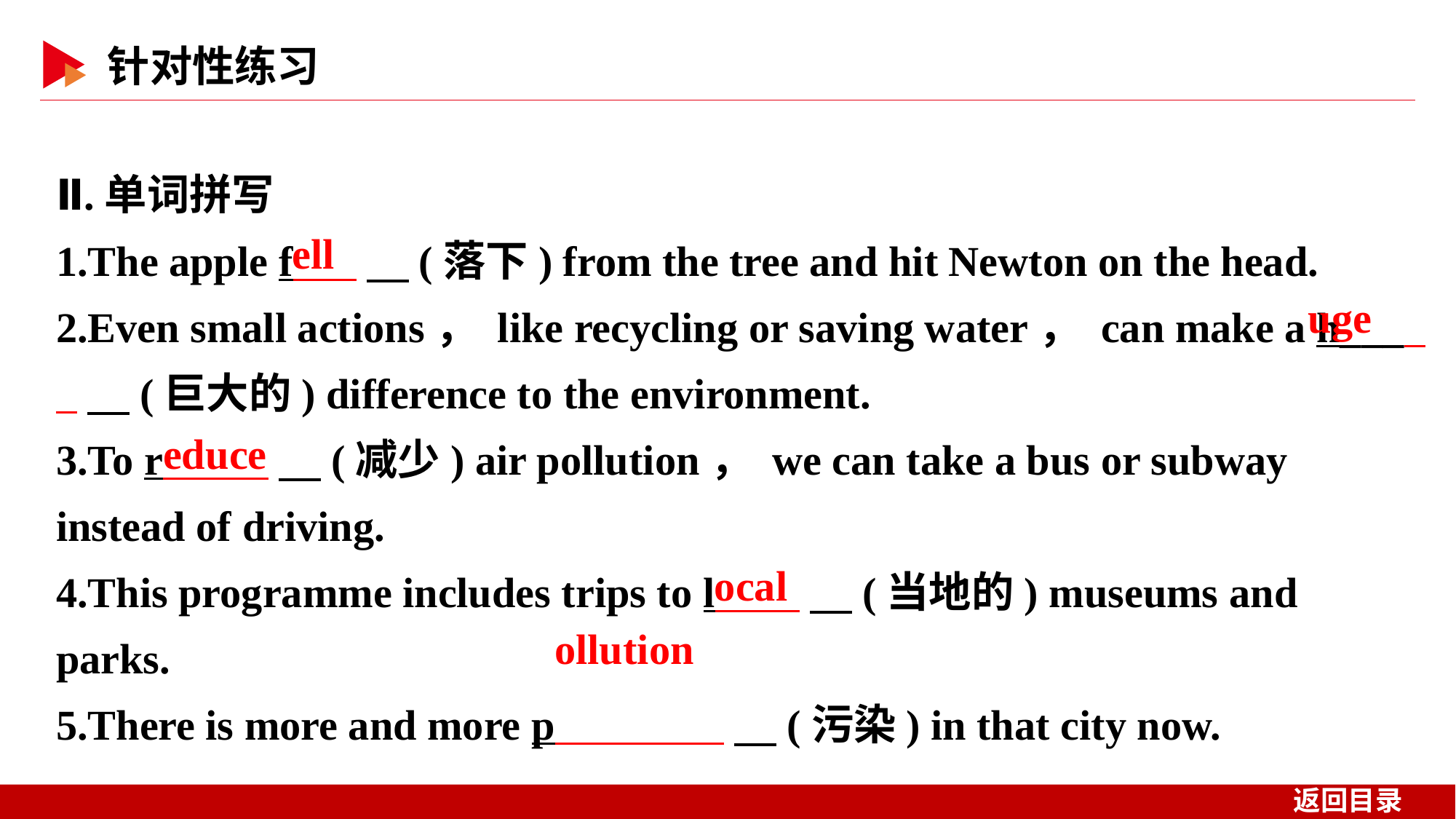

Ⅱ.单词拼写
1.The apple f      　(落下) from the tree and hit Newton on the head.
2.Even small actions， like recycling or saving water， can make a h___     　(巨大的) difference to the environment.
3.To r          　(减少) air pollution， we can take a bus or subway instead of driving.
4.This programme includes trips to l        　(当地的) museums and parks.
5.There is more and more p                　(污染) in that city now.
ell
uge
educe
ocal
ollution